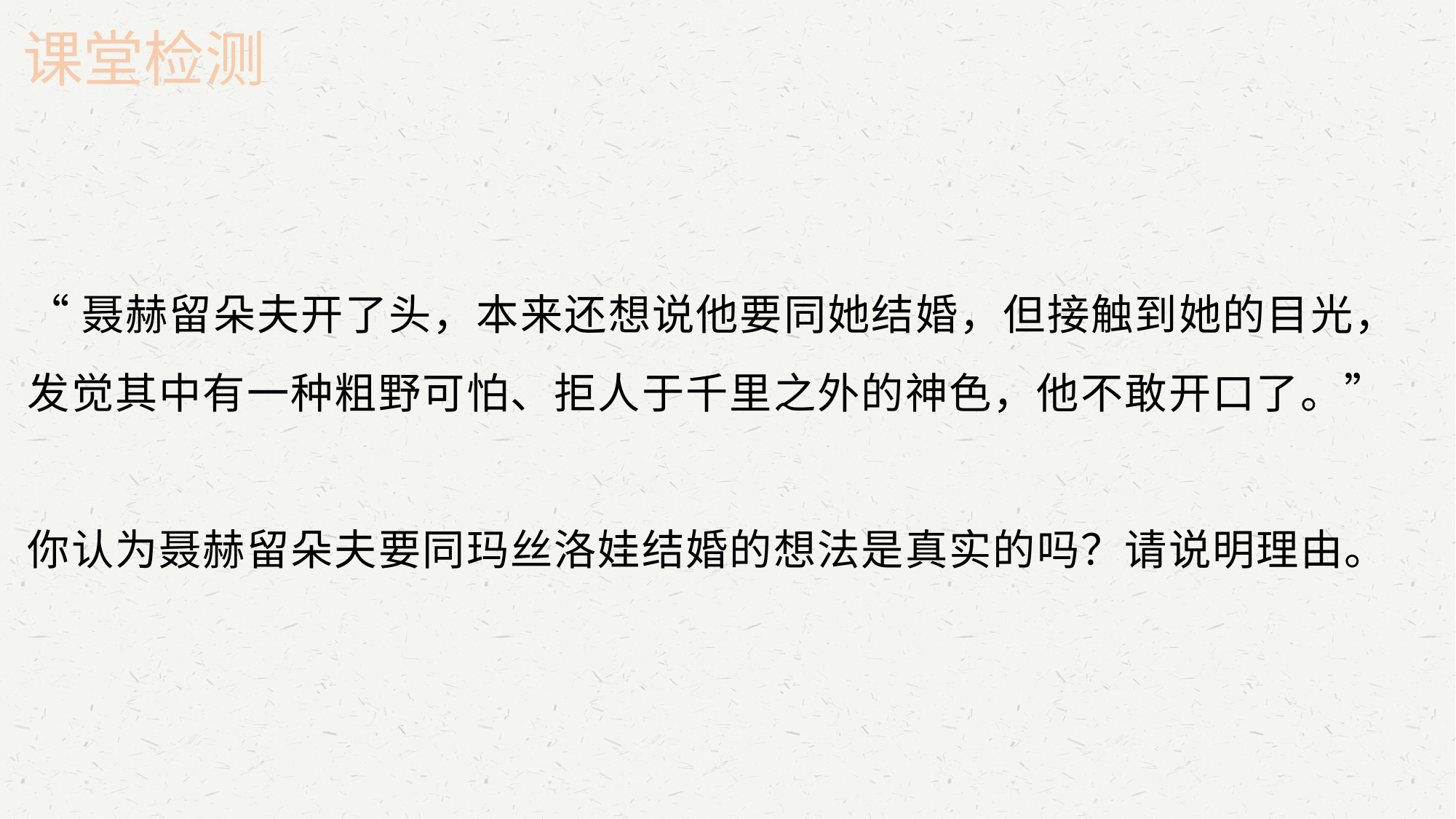

课堂检测
“聂赫留朵夫开了头，本来还想说他要同她结婚，但接触到她的目光，
发觉其中有一种粗野可怕、拒人于千里之外的神色，他不敢开口了。”

你认为聂赫留朵夫要同玛丝洛娃结婚的想法是真实的吗？请说明理由。